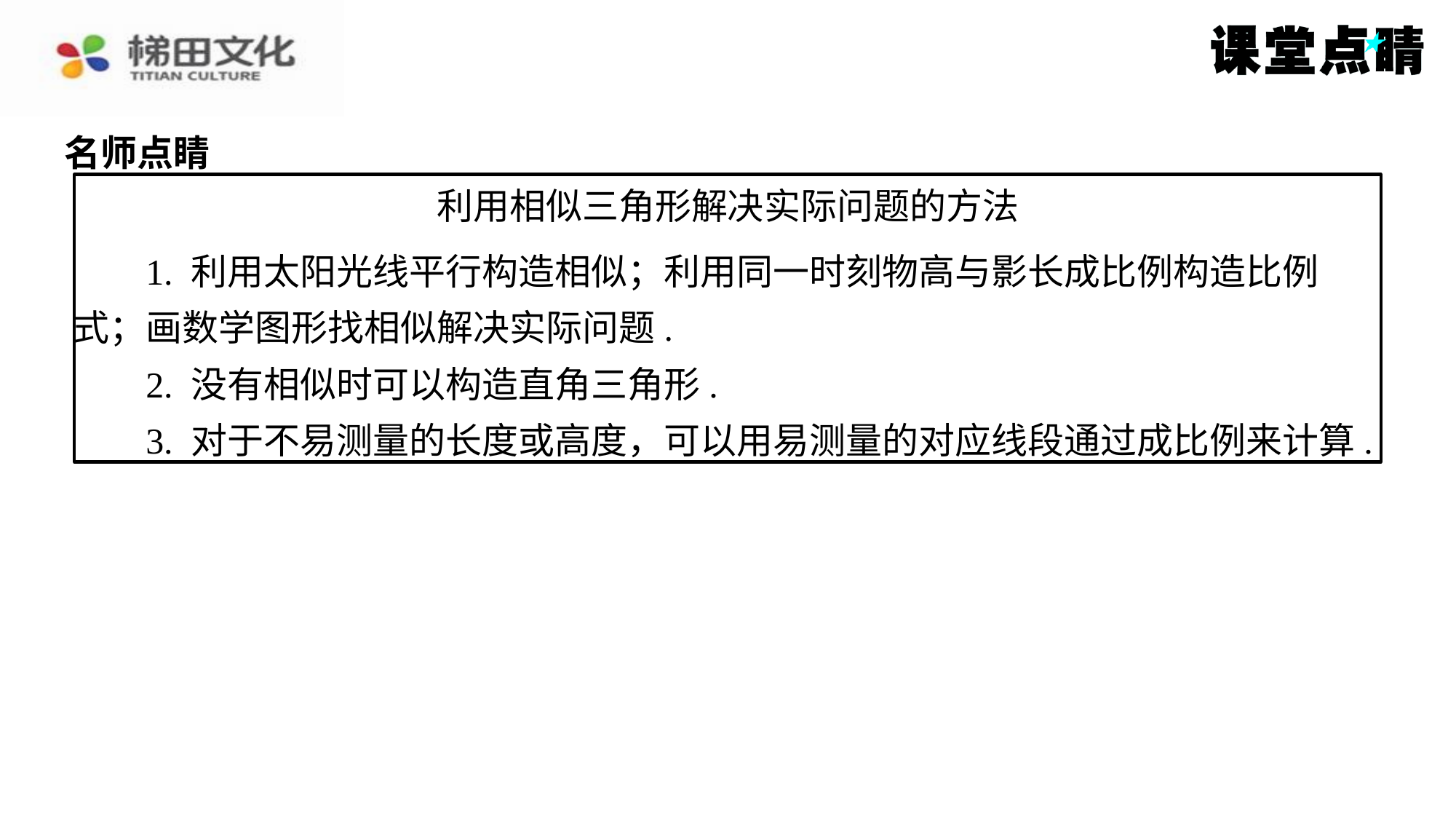

名师点睛

利用相似三角形解决实际问题的方法
1. 利用太阳光线平行构造相似；利用同一时刻物高与影长成比例构造比例
式；画数学图形找相似解决实际问题.
2. 没有相似时可以构造直角三角形.
3. 对于不易测量的长度或高度，可以用易测量的对应线段通过成比例来计算.